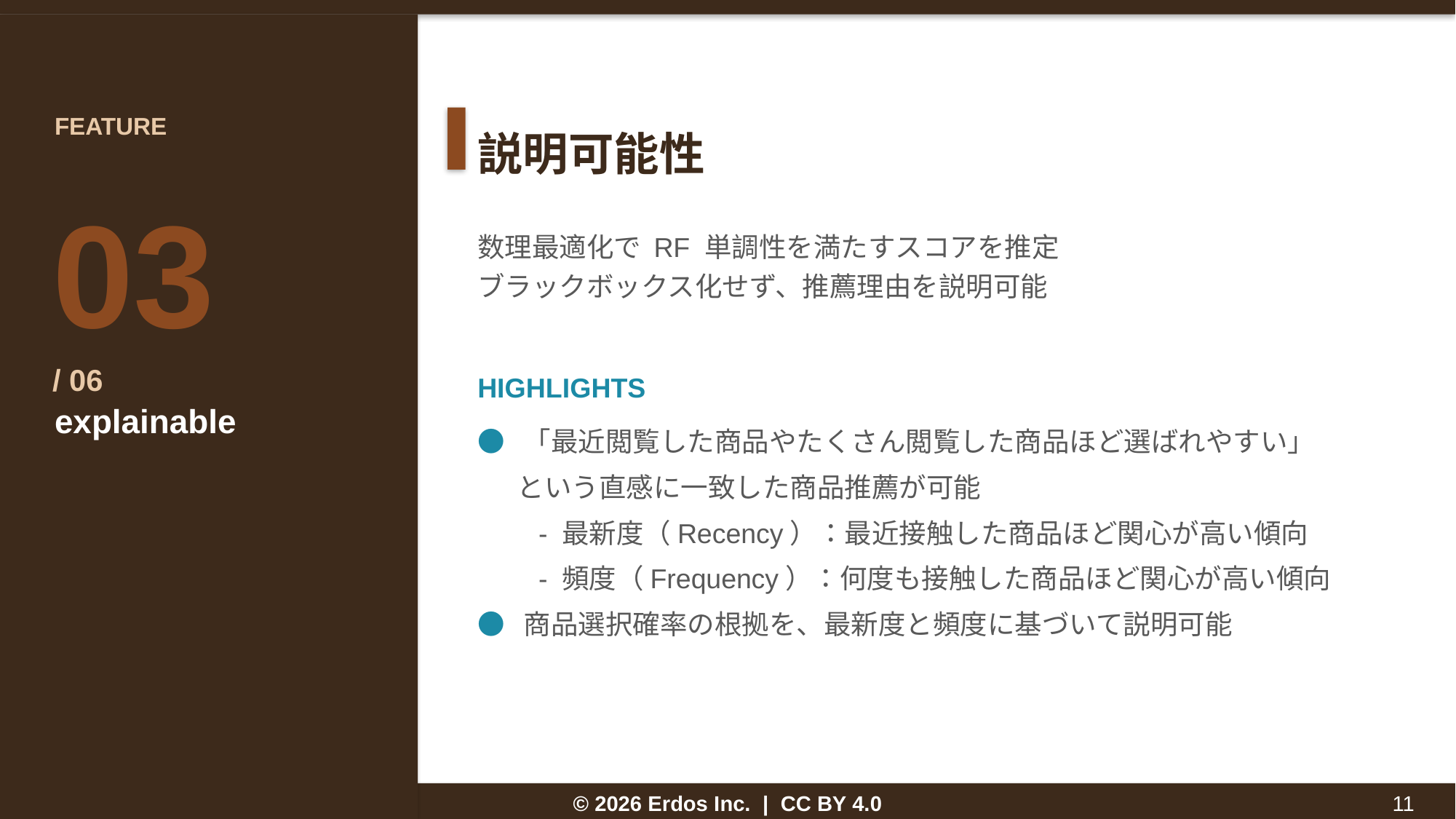

FEATURE

説明可能性
03
/ 06
数理最適化で RF 単調性を満たすスコアを推定
ブラックボックス化せず、推薦理由を説明可能
HIGHLIGHTS
●  「最近閲覧した商品やたくさん閲覧した商品ほど選ばれやすい」
　  という直感に一致した商品推薦が可能
　　- 最新度（Recency）：最近接触した商品ほど関心が高い傾向
　　- 頻度（Frequency）：何度も接触した商品ほど関心が高い傾向
●  商品選択確率の根拠を、最新度と頻度に基づいて説明可能
explainable

© 2026 Erdos Inc.  |  CC BY 4.0
11